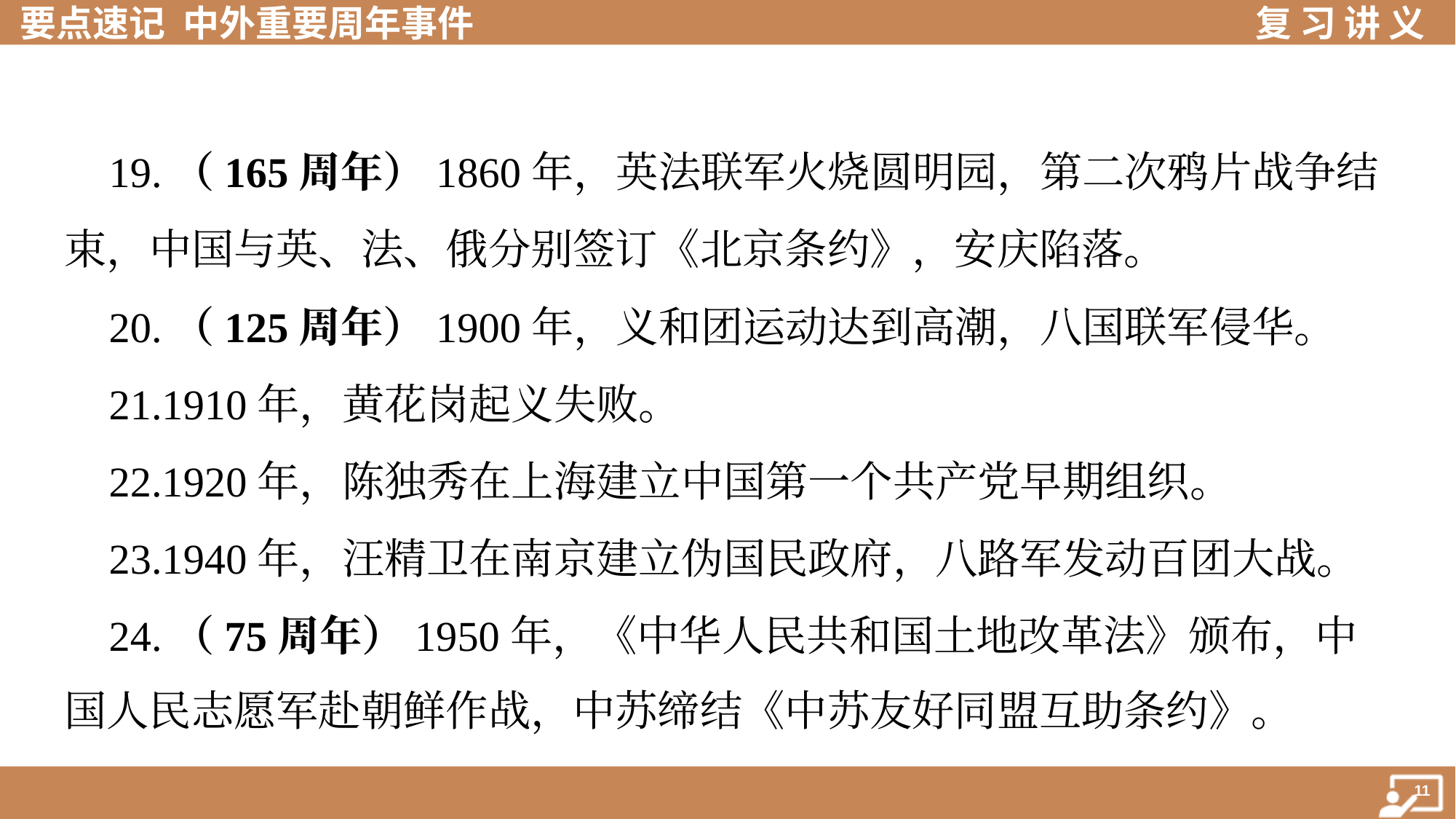

19.（165周年）1860年，英法联军火烧圆明园，第二次鸦片战争结
束，中国与英、法、俄分别签订《北京条约》，安庆陷落。
    20.（125周年）1900年，义和团运动达到高潮，八国联军侵华。
    21.1910年，黄花岗起义失败。
    22.1920年，陈独秀在上海建立中国第一个共产党早期组织。
    23.1940年，汪精卫在南京建立伪国民政府，八路军发动百团大战。
    24.（75周年）1950年，《中华人民共和国土地改革法》颁布，中
国人民志愿军赴朝鲜作战，中苏缔结《中苏友好同盟互助条约》。